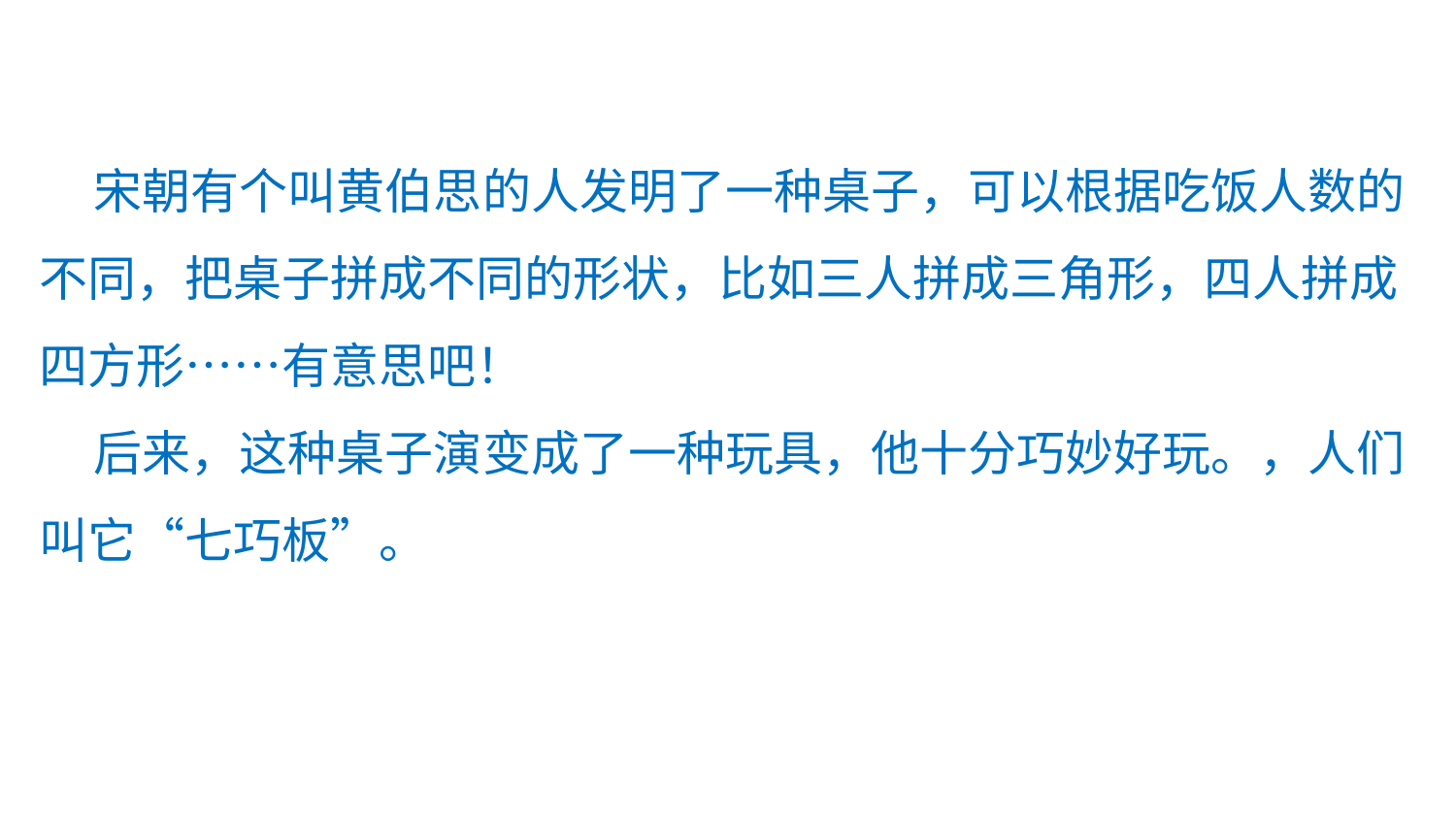

宋朝有个叫黄伯思的人发明了一种桌子，可以根据吃饭人数的不同，把桌子拼成不同的形状，比如三人拼成三角形，四人拼成四方形……有意思吧！
后来，这种桌子演变成了一种玩具，他十分巧妙好玩。，人们叫它“七巧板”。